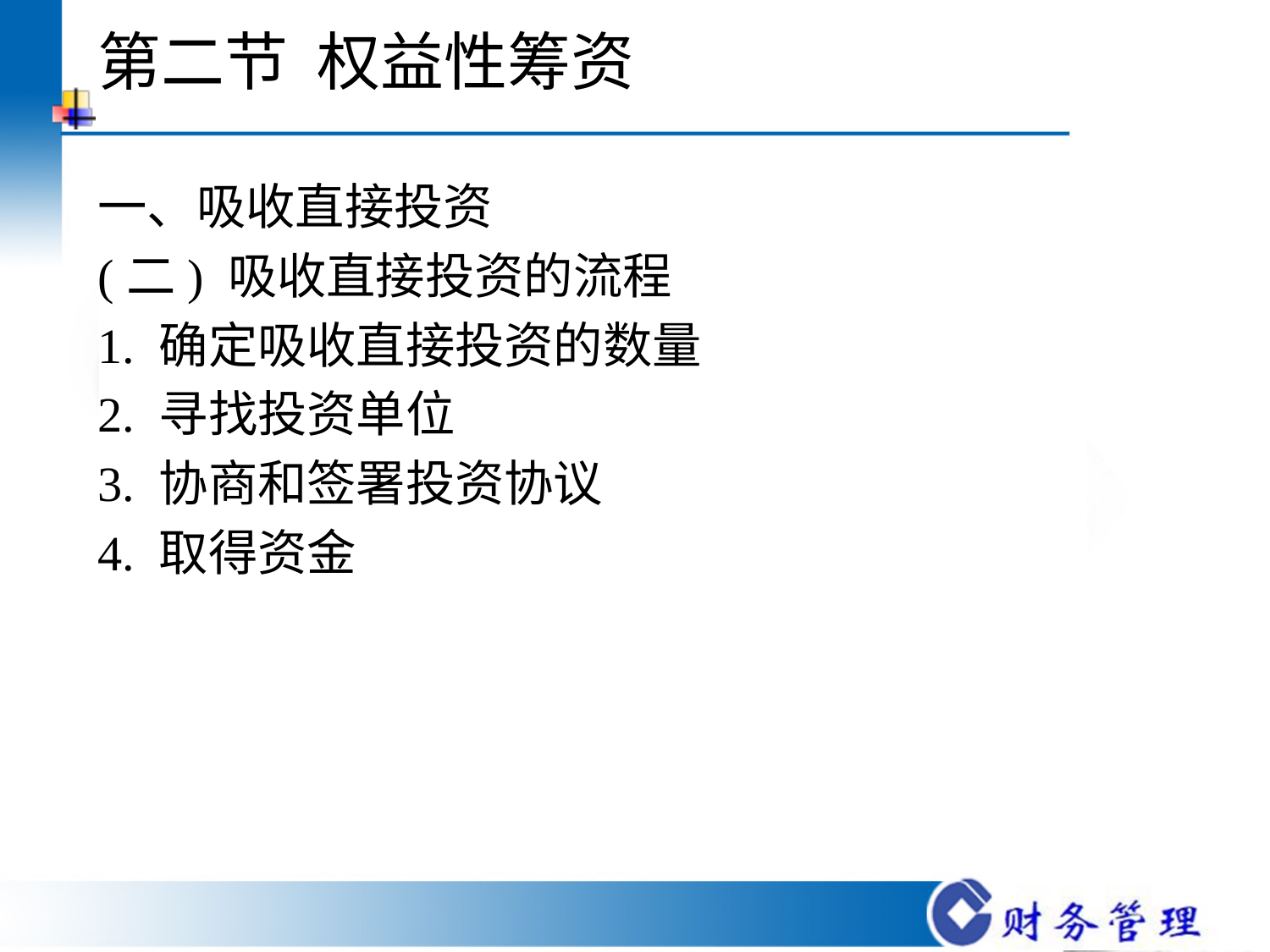

# 第二节  权益性筹资
一、吸收直接投资
(二) 吸收直接投资的流程
1. 确定吸收直接投资的数量
2. 寻找投资单位
3. 协商和签署投资协议
4. 取得资金

14